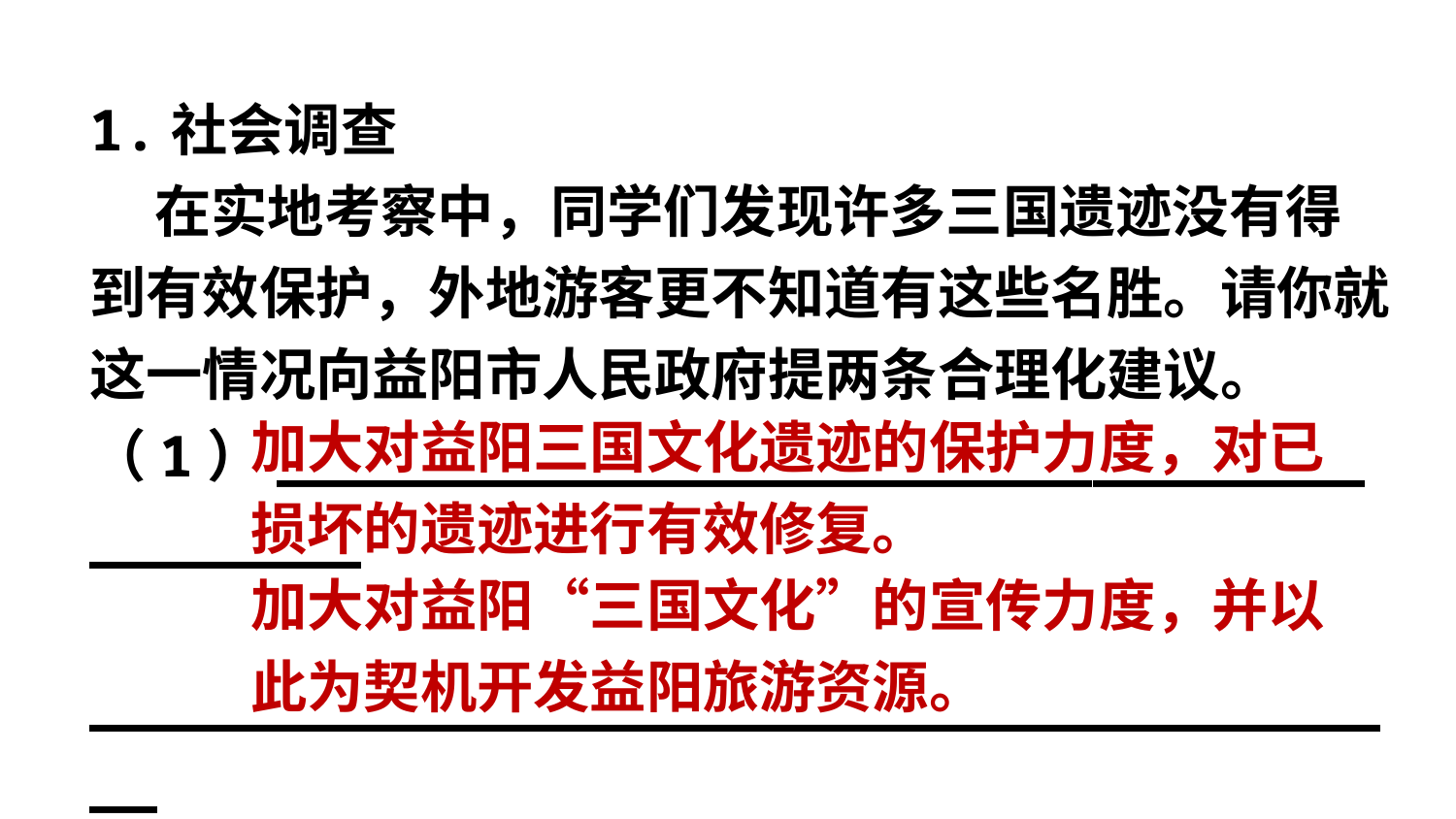

1.社会调查
    在实地考察中，同学们发现许多三国遗迹没有得到有效保护，外地游客更不知道有这些名胜。请你就这一情况向益阳市人民政府提两条合理化建议。
（1）________________________________________
     ________________________________________
（2）________________________________________
     ________________________________________
加大对益阳三国文化遗迹的保护力度，对已损坏的遗迹进行有效修复。
加大对益阳“三国文化”的宣传力度，并以此为契机开发益阳旅游资源。